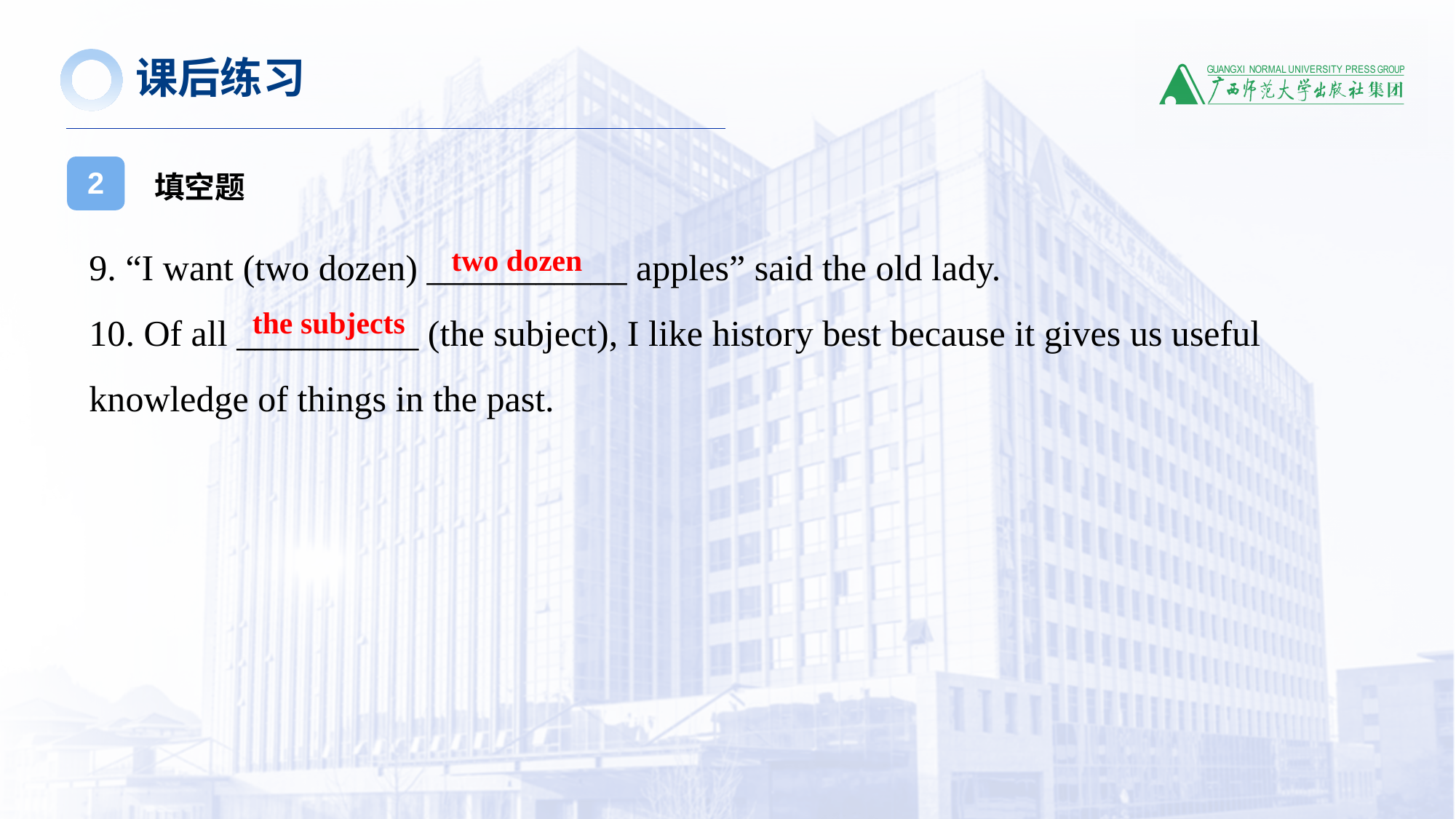

课后练习

填空题
2

9. “I want (two dozen) ___________ apples” said the old lady.
10. Of all __________ (the subject), I like history best because it gives us useful knowledge of things in the past.
two dozen
the subjects